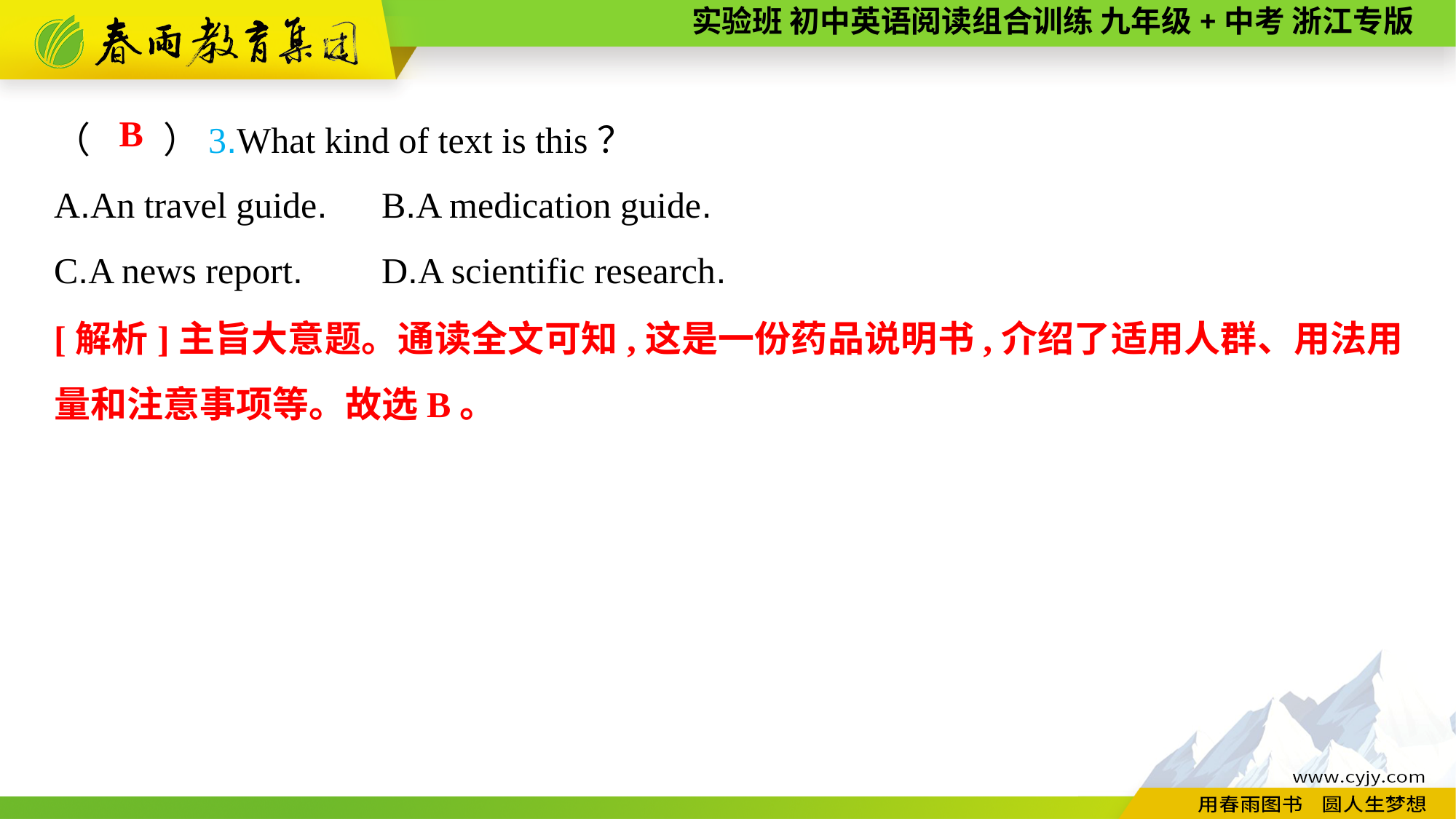

（　　）3.What kind of text is this？
A.An travel guide.	B.A medication guide.
C.A news report.	D.A scientific research.
B
[解析]主旨大意题。通读全文可知,这是一份药品说明书,介绍了适用人群、用法用量和注意事项等。故选B。